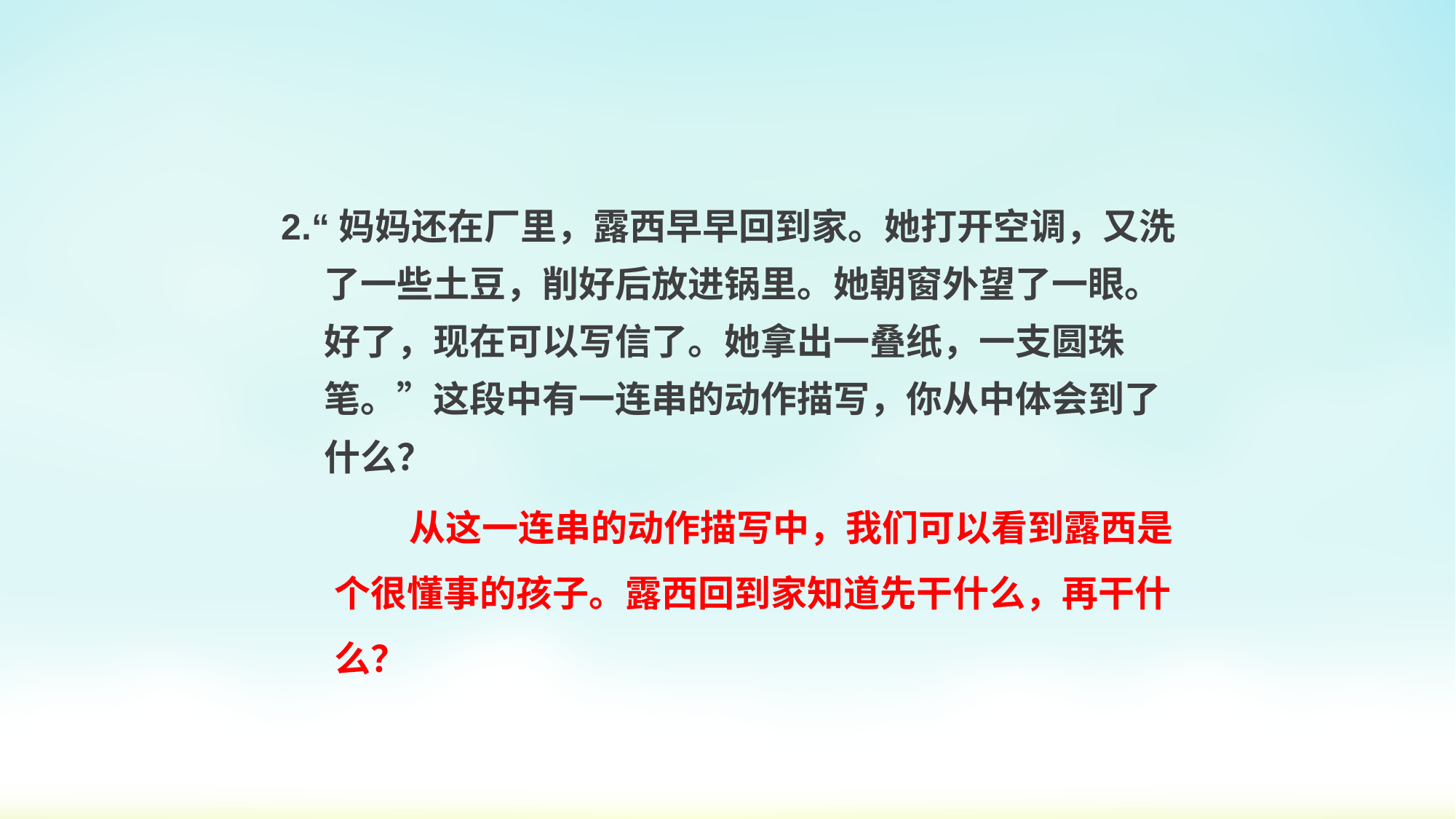

2.“妈妈还在厂里，露西早早回到家。她打开空调，又洗了一些土豆，削好后放进锅里。她朝窗外望了一眼。好了，现在可以写信了。她拿出一叠纸，一支圆珠笔。”这段中有一连串的动作描写，你从中体会到了什么？
从这一连串的动作描写中，我们可以看到露西是个很懂事的孩子。露西回到家知道先干什么，再干什么？